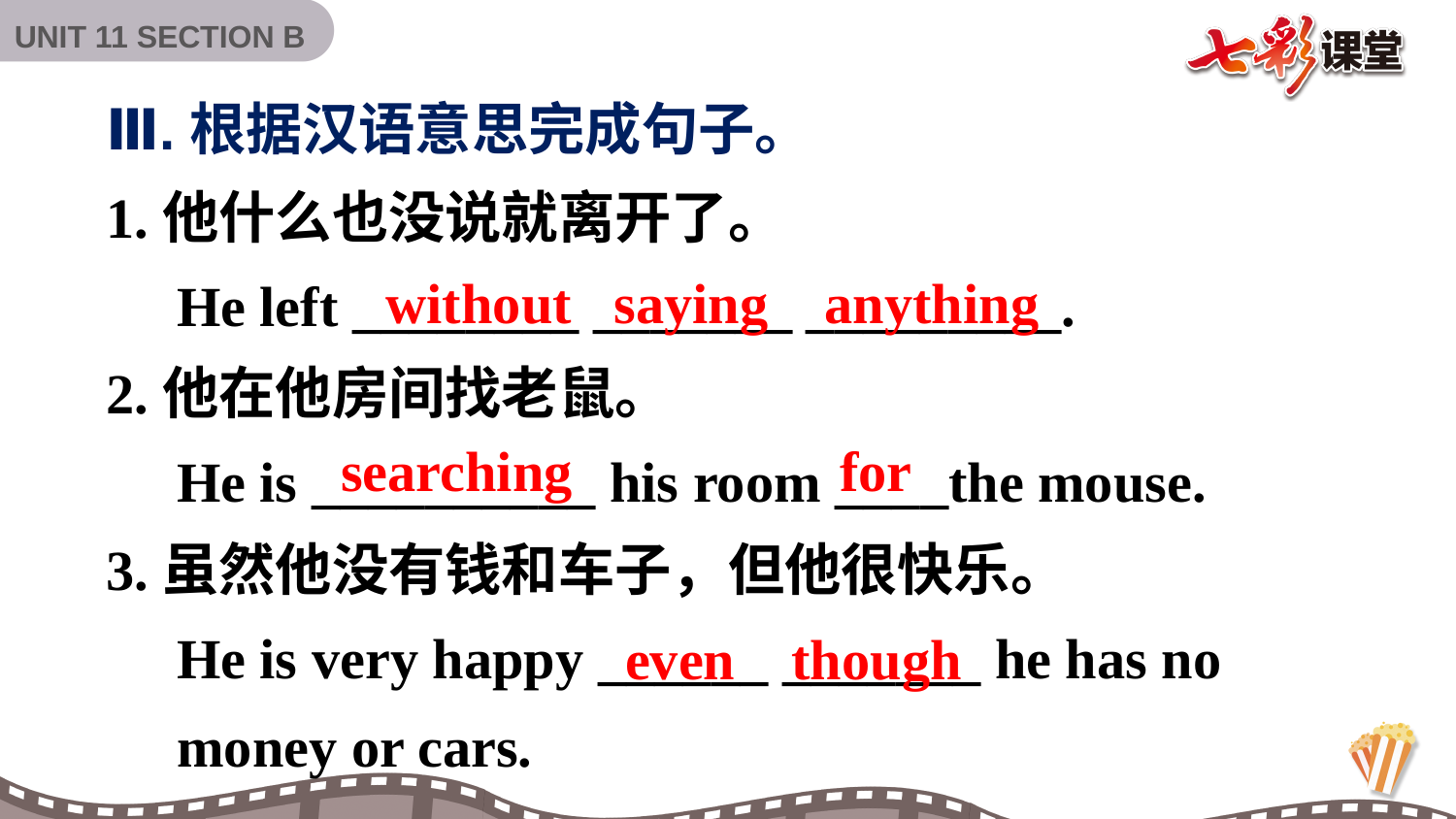

Ⅲ.根据汉语意思完成句子。
1.他什么也没说就离开了。
     He left ________ _______ _________.
2.他在他房间找老鼠。
     He is __________ his room ____the mouse.
3.虽然他没有钱和车子，但他很快乐。
     He is very happy ______ _______ he has no
     money or cars.
without   saying    anything
searching                   for
even    though